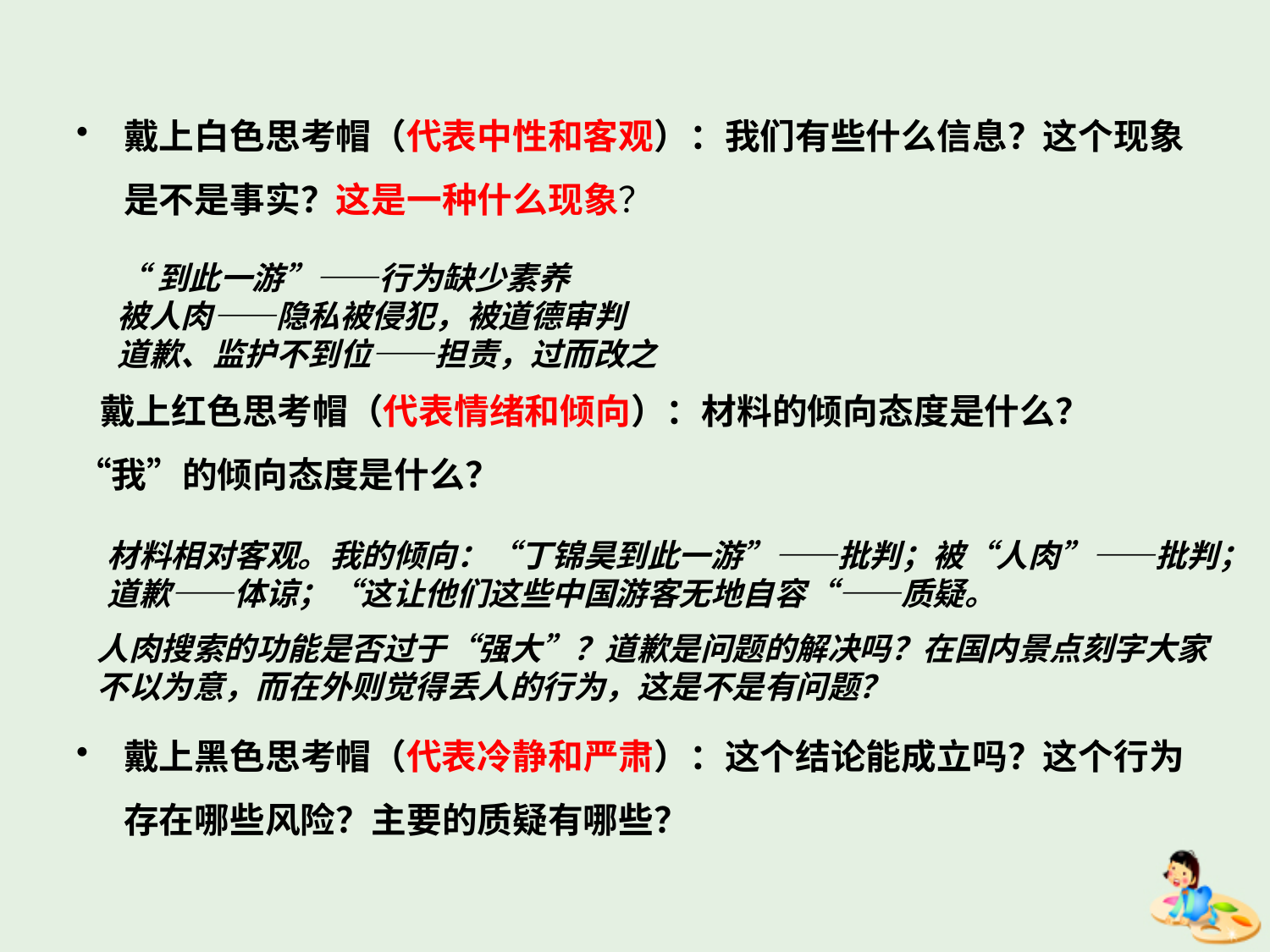

戴上白色思考帽（代表中性和客观）：我们有些什么信息？这个现象是不是事实？这是一种什么现象？

  戴上红色思考帽（代表情绪和倾向）：材料的倾向态度是什么？“我”的倾向态度是什么？

戴上黑色思考帽（代表冷静和严肃）：这个结论能成立吗？这个行为存在哪些风险？主要的质疑有哪些？

“到此一游”——行为缺少素养
被人肉——隐私被侵犯，被道德审判
道歉、监护不到位——担责，过而改之

材料相对客观。我的倾向：“丁锦昊到此一游”——批判；被“人肉”——批判；道歉——体谅；“这让他们这些中国游客无地自容“——质疑。
人肉搜索的功能是否过于“强大”？道歉是问题的解决吗？在国内景点刻字大家不以为意，而在外则觉得丢人的行为，这是不是有问题？